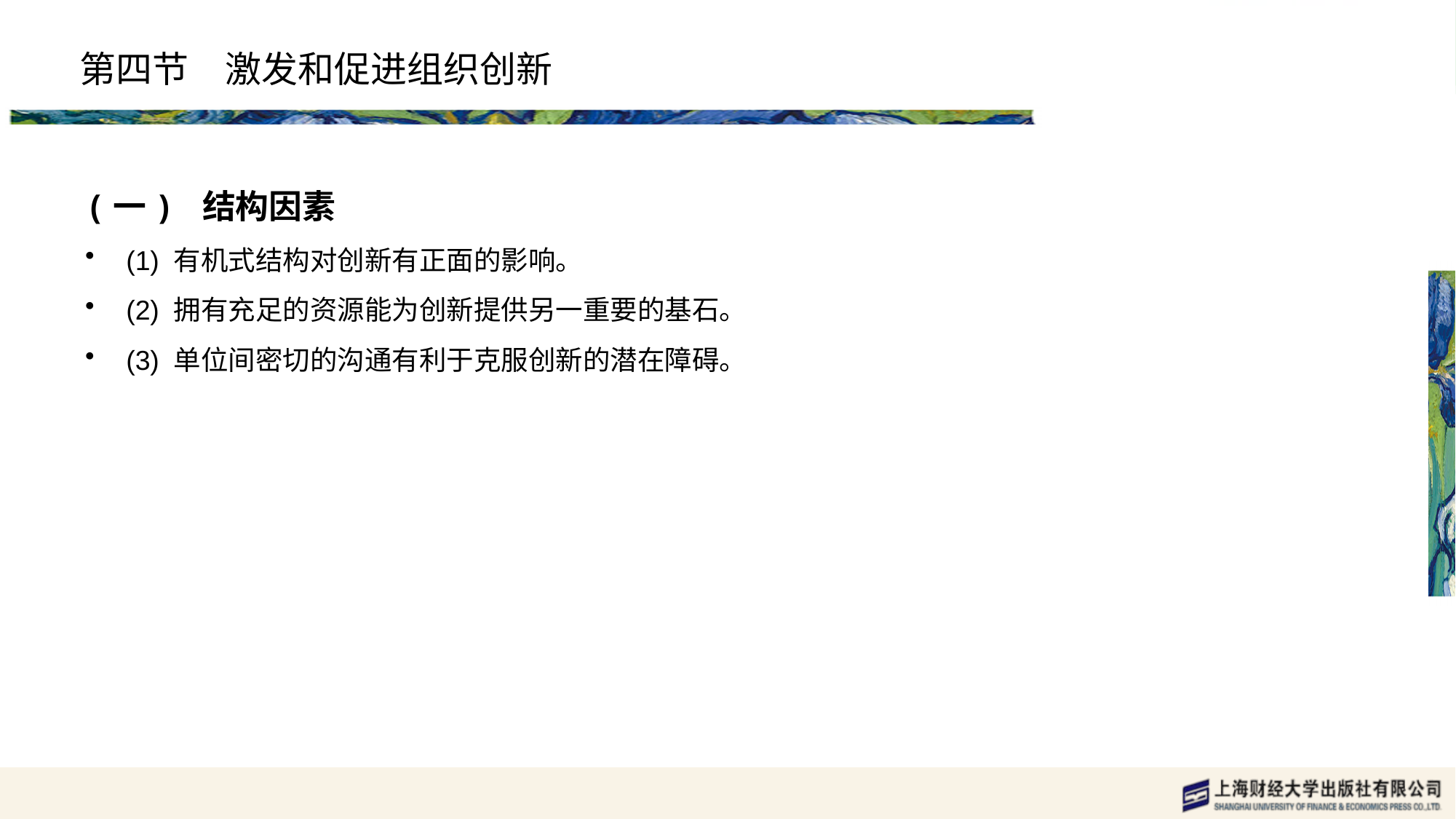

# 第四节　激发和促进组织创新
(一) 结构因素
(1) 有机式结构对创新有正面的影响。
(2) 拥有充足的资源能为创新提供另一重要的基石。
(3) 单位间密切的沟通有利于克服创新的潜在障碍。